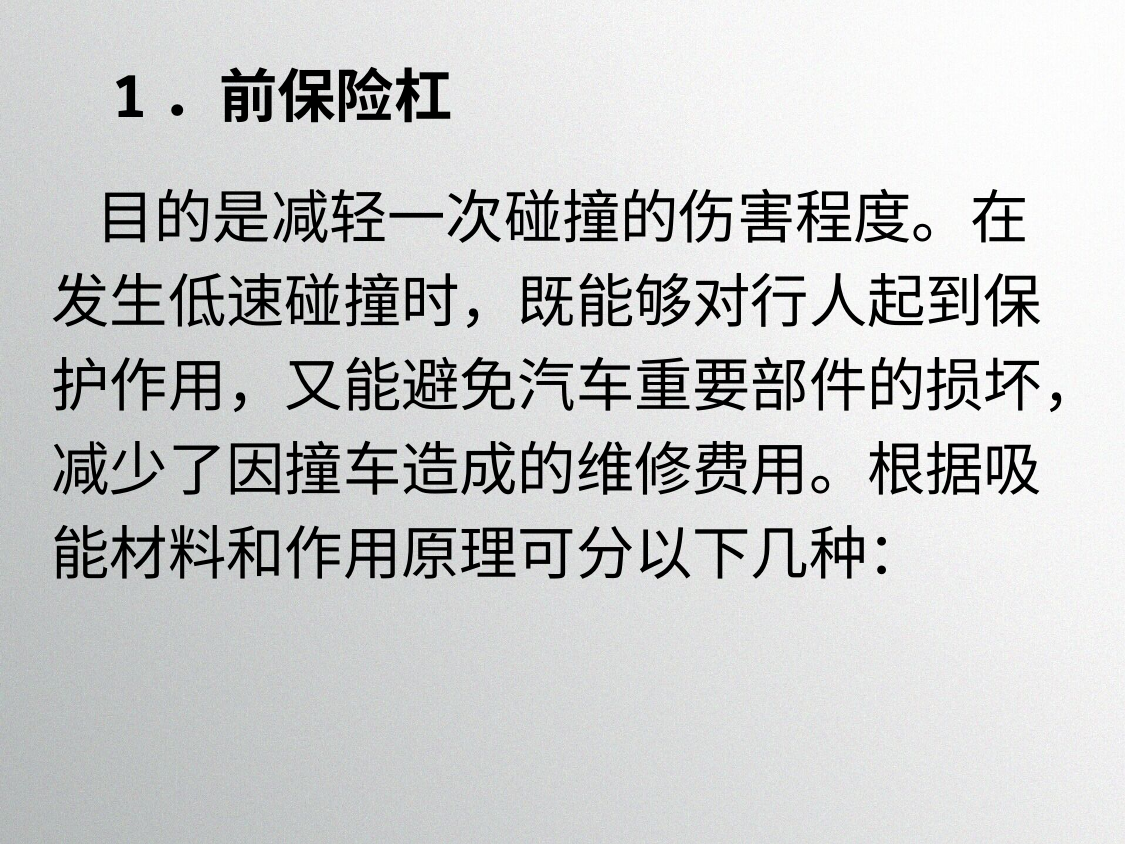

1．前保险杠
目的是减轻一次碰撞的伤害程度。在发生低速碰撞时，既能够对行人起到保护作用，又能避免汽车重要部件的损坏，减少了因撞车造成的维修费用。根据吸能材料和作用原理可分以下几种：